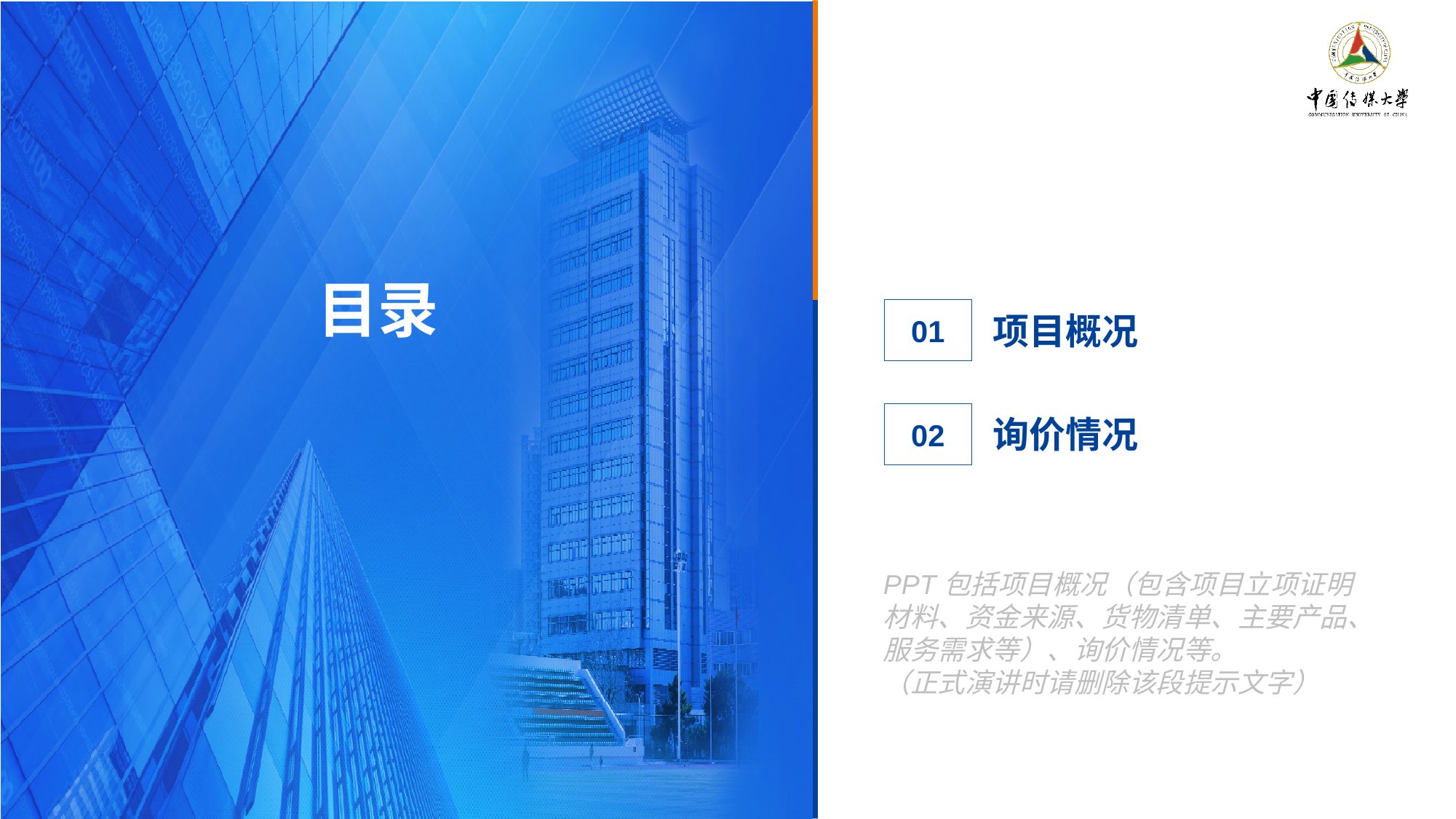

目录
01
项目概况
02
询价情况
PPT包括项目概况（包含项目立项证明材料、资金来源、货物清单、主要产品、服务需求等）、询价情况等。
（正式演讲时请删除该段提示文字）